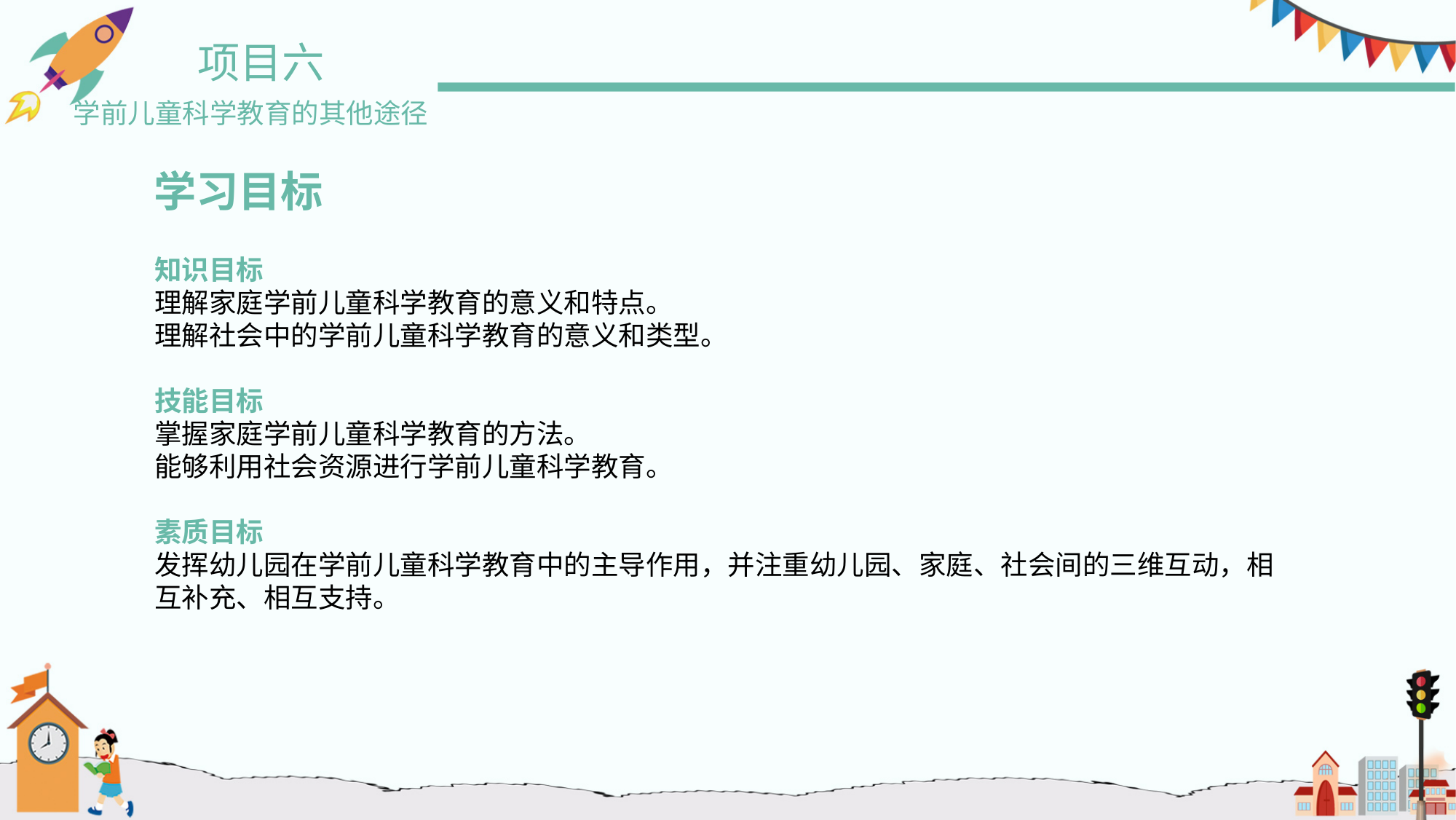

项目六

学前儿童科学教育的其他途径
学习目标
知识目标
理解家庭学前儿童科学教育的意义和特点。
理解社会中的学前儿童科学教育的意义和类型。

技能目标
掌握家庭学前儿童科学教育的方法。
能够利用社会资源进行学前儿童科学教育。

素质目标
发挥幼儿园在学前儿童科学教育中的主导作用，并注重幼儿园、家庭、社会间的三维互动，相互补充、相互支持。